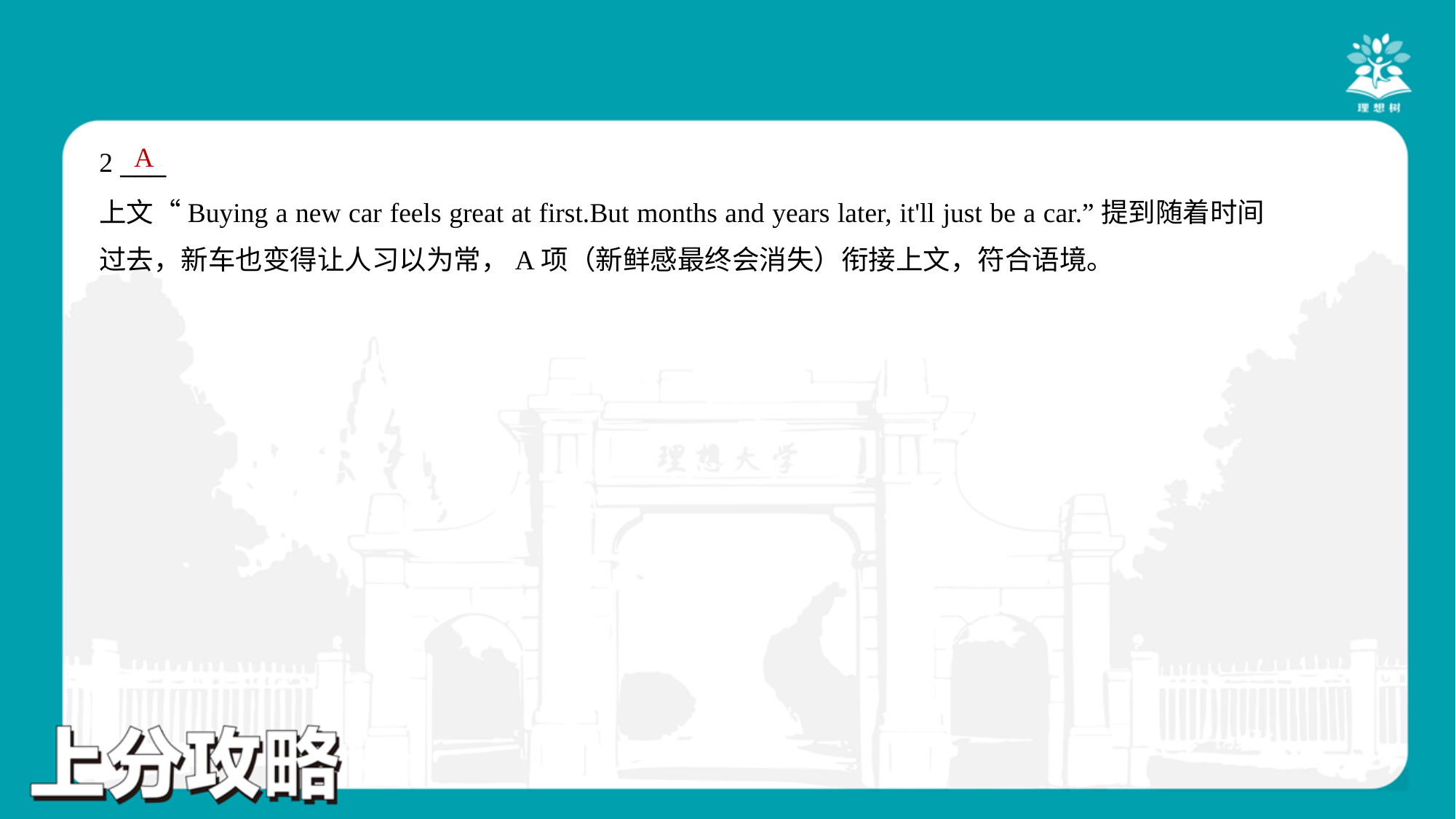

A
2 ___
上文“Buying a new car feels great at first.But months and years later, it'll just be a car.”提到随着时间
过去，新车也变得让人习以为常，A项（新鲜感最终会消失）衔接上文，符合语境。